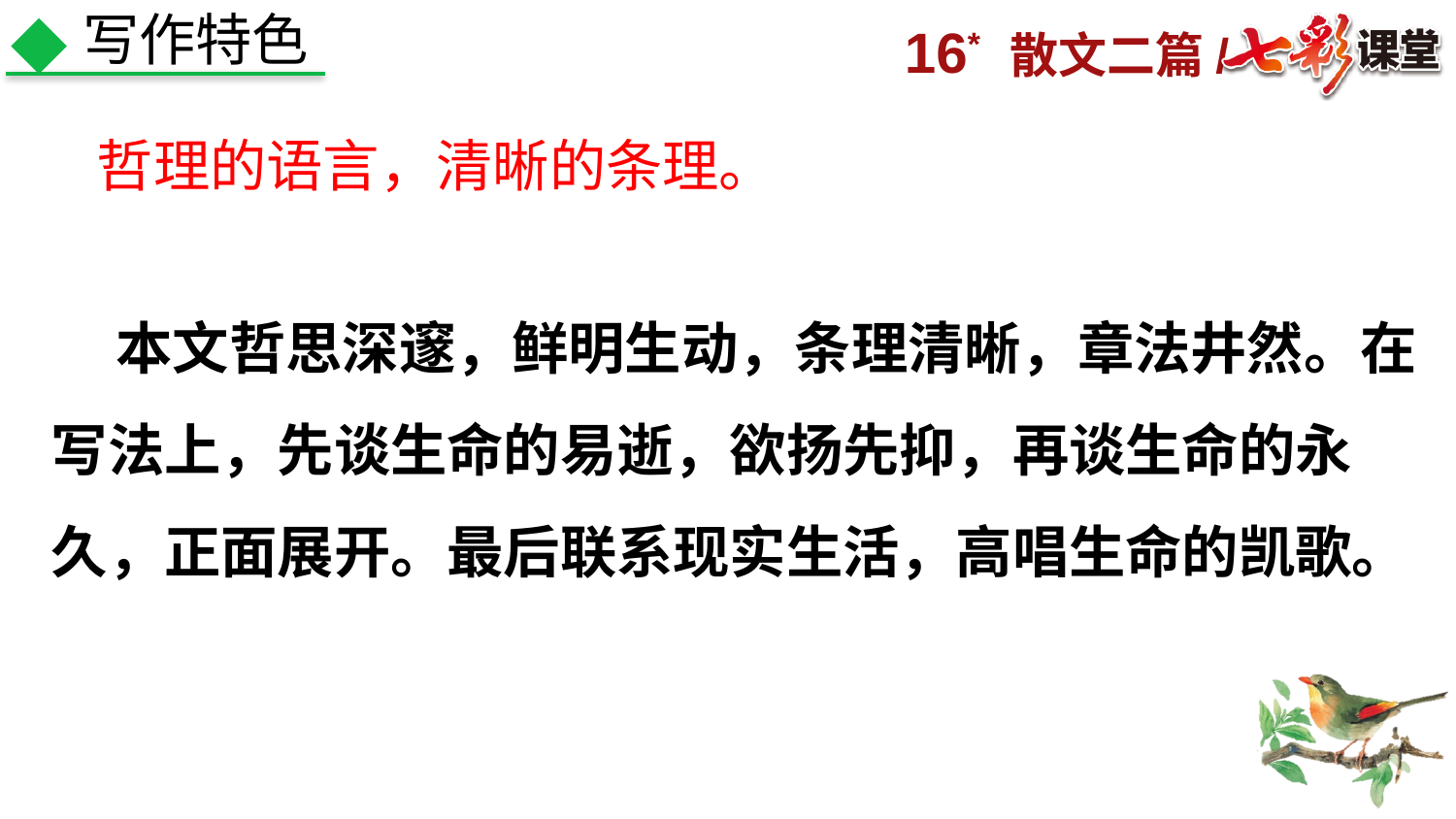

写作特色

哲理的语言，清晰的条理。
    本文哲思深邃，鲜明生动，条理清晰，章法井然。在写法上，先谈生命的易逝，欲扬先抑，再谈生命的永久，正面展开。最后联系现实生活，高唱生命的凯歌。